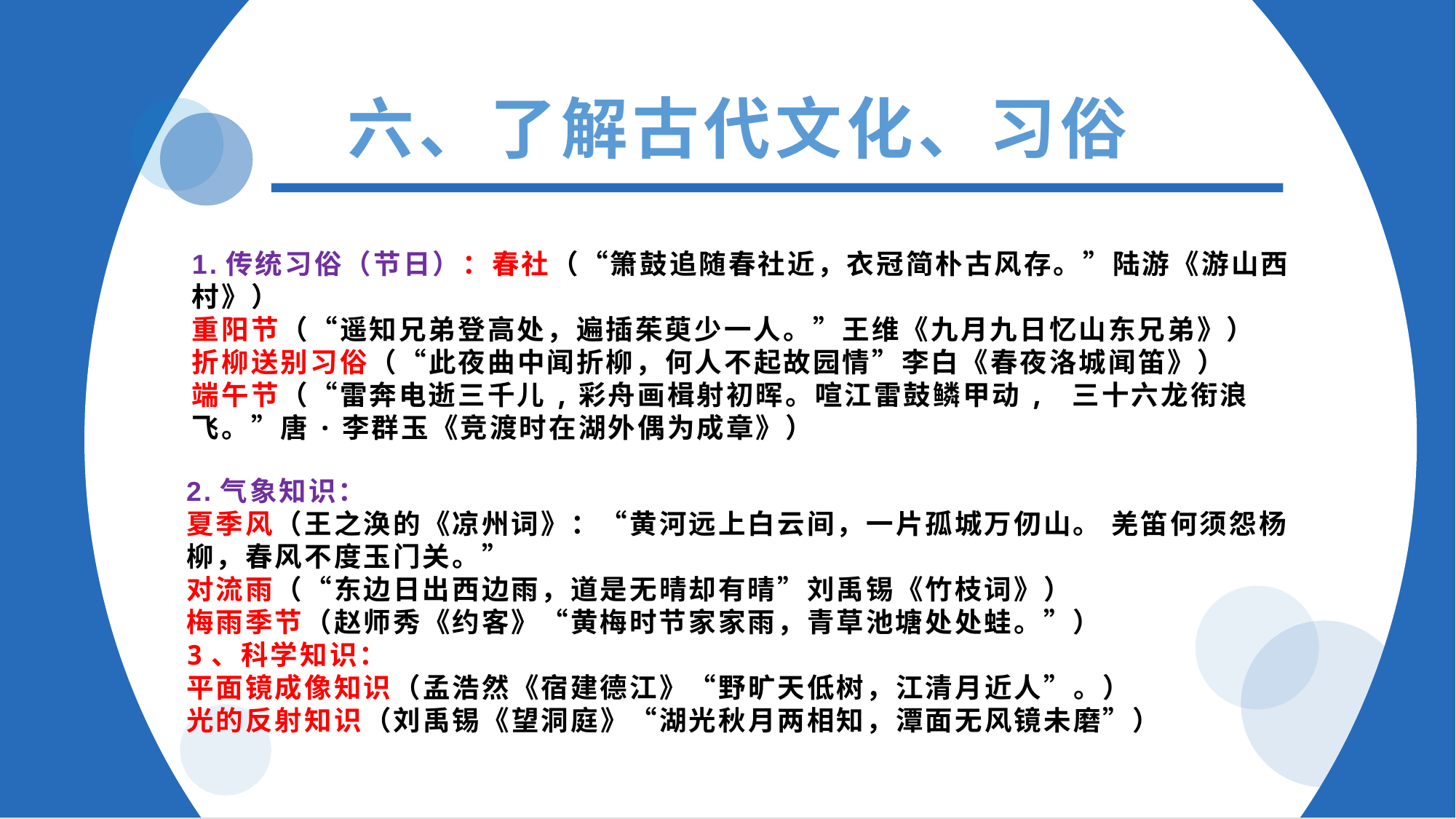

六、了解古代文化、习俗

1.传统习俗（节日）：春社（“箫鼓追随春社近，衣冠简朴古风存。”陆游《游山西村》）
重阳节（“遥知兄弟登高处，遍插茱萸少一人。”王维《九月九日忆山东兄弟》）
折柳送别习俗（“此夜曲中闻折柳，何人不起故园情”李白《春夜洛城闻笛》）
端午节（“雷奔电逝三千儿,彩舟画楫射初晖。喧江雷鼓鳞甲动, 三十六龙衔浪飞。”唐·李群玉《竞渡时在湖外偶为成章》）
2.气象知识：
夏季风（王之涣的《凉州词》：“黄河远上白云间，一片孤城万仞山。 羌笛何须怨杨柳，春风不度玉门关。”
对流雨（“东边日出西边雨，道是无晴却有晴”刘禹锡《竹枝词》）
梅雨季节（赵师秀《约客》“黄梅时节家家雨，青草池塘处处蛙。”）
3、科学知识：
平面镜成像知识（孟浩然《宿建德江》“野旷天低树，江清月近人”。）
光的反射知识（刘禹锡《望洞庭》“湖光秋月两相知，潭面无风镜未磨”）